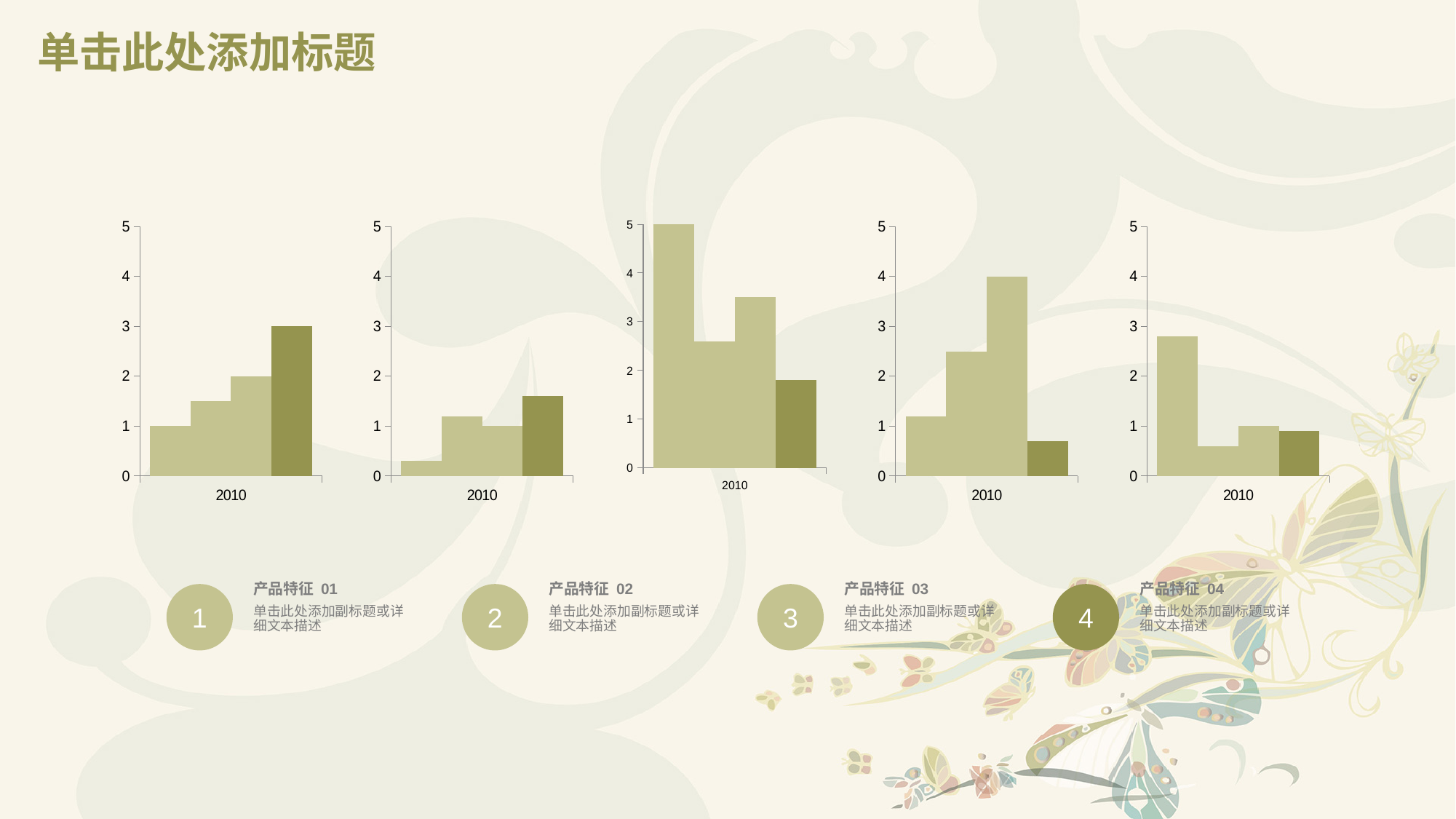

# 单击此处添加标题

### Chart

| Category | Type A | Type B | Column1 | Column2 |
|---|---|---|---|---|
| 2010 | 1.0 | 1.5 | 2.0 | 3.0 |

### Chart

| Category | Type A | Type B | Column1 | Column2 |
|---|---|---|---|---|
| 2010 | 0.3 | 1.2 | 1.0 | 1.6 |

### Chart

| Category | Type A | Type B | Column1 | Column2 |
|---|---|---|---|---|
| 2010 | 5.0 | 2.6 | 3.5 | 1.8 |

### Chart

| Category | Type A | Type B | Column1 | Column2 |
|---|---|---|---|---|
| 2010 | 1.2 | 2.5 | 4.0 | 0.7 |

### Chart

| Category | Type A | Type B | Column1 | Column2 |
|---|---|---|---|---|
| 2010 | 2.8 | 0.6 | 1.0 | 0.9 |
PPT模板 http://www.1ppt.com/moban/
产品特征 01
产品特征 02
产品特征 03
产品特征 04
1
2
3
4
单击此处添加副标题或详细文本描述
单击此处添加副标题或详细文本描述
单击此处添加副标题或详细文本描述
单击此处添加副标题或详细文本描述